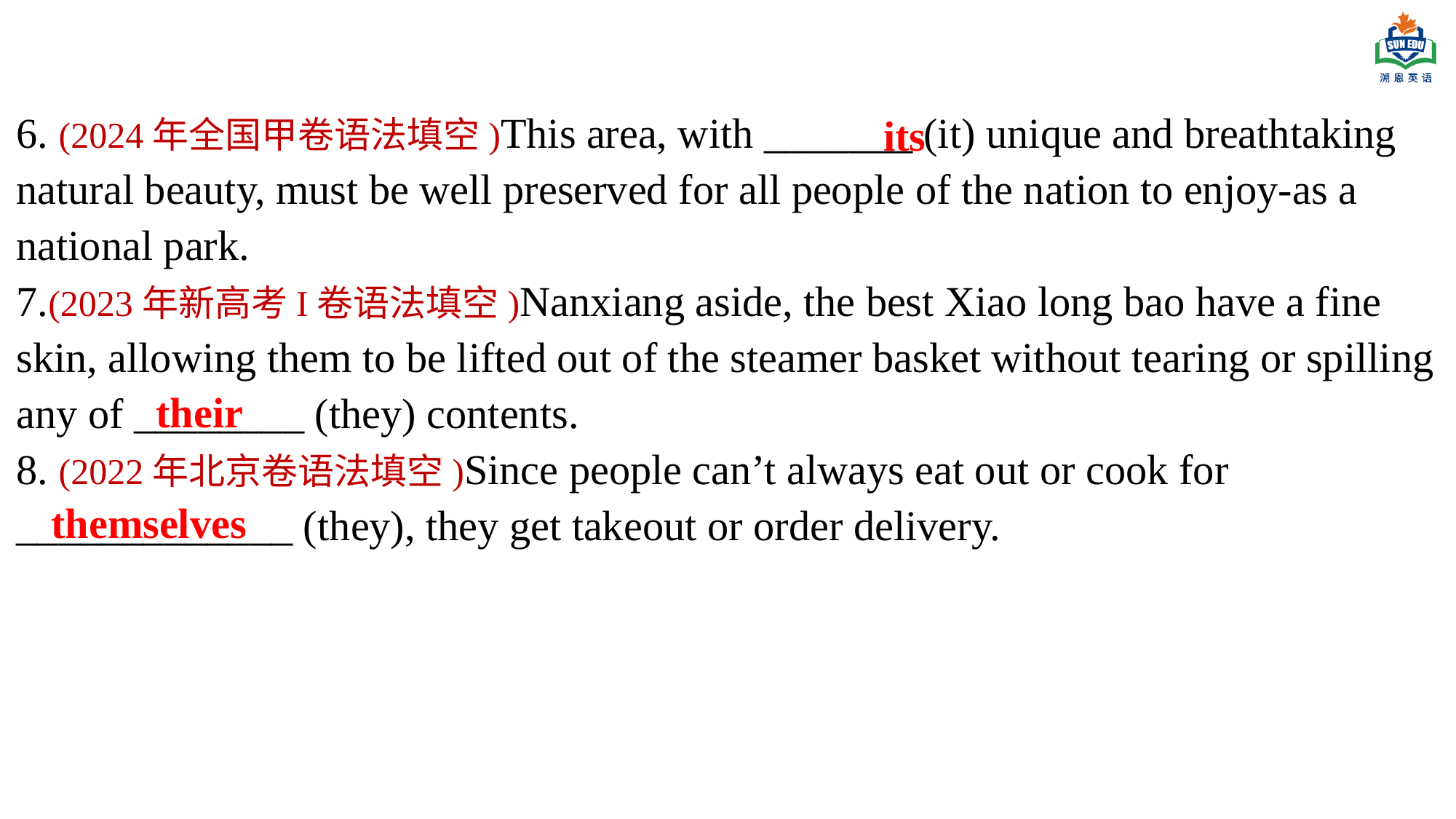

6. (2024年全国甲卷语法填空)This area, with _______ (it) unique and breathtaking natural beauty, must be well preserved for all people of the nation to enjoy-as a national park.
7.(2023年新高考I卷语法填空)Nanxiang aside, the best Xiao long bao have a fine skin, allowing them to be lifted out of the steamer basket without tearing or spilling any of ________ (they) contents.
8. (2022年北京卷语法填空)Since people can’t always eat out or cook for
_____________ (they), they get takeout or order delivery.
its
their
themselves